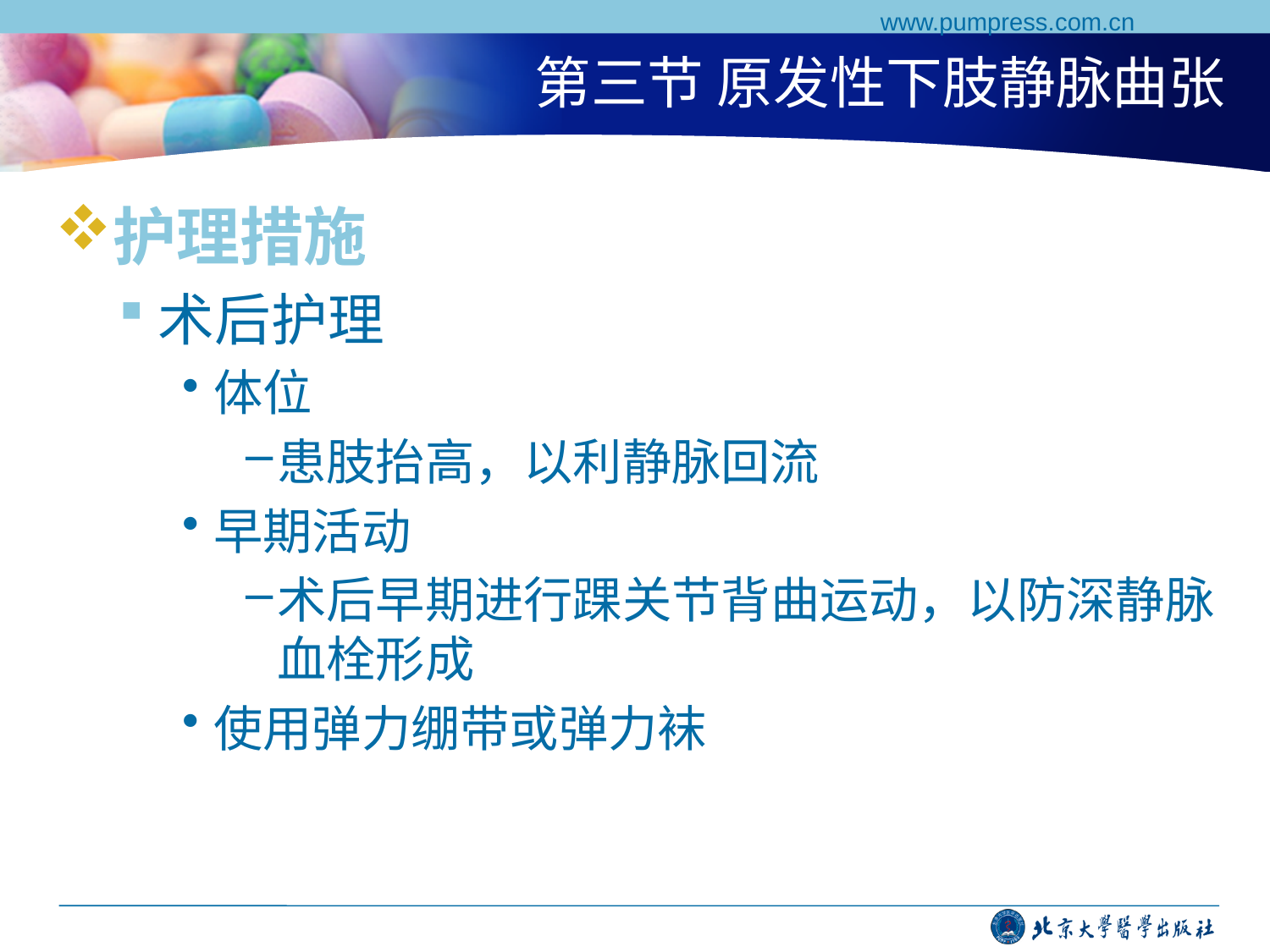

www.pumpress.com.cn
# 第三节 原发性下肢静脉曲张
护理措施
术后护理
体位
患肢抬高，以利静脉回流
早期活动
术后早期进行踝关节背曲运动，以防深静脉血栓形成
使用弹力绷带或弹力袜